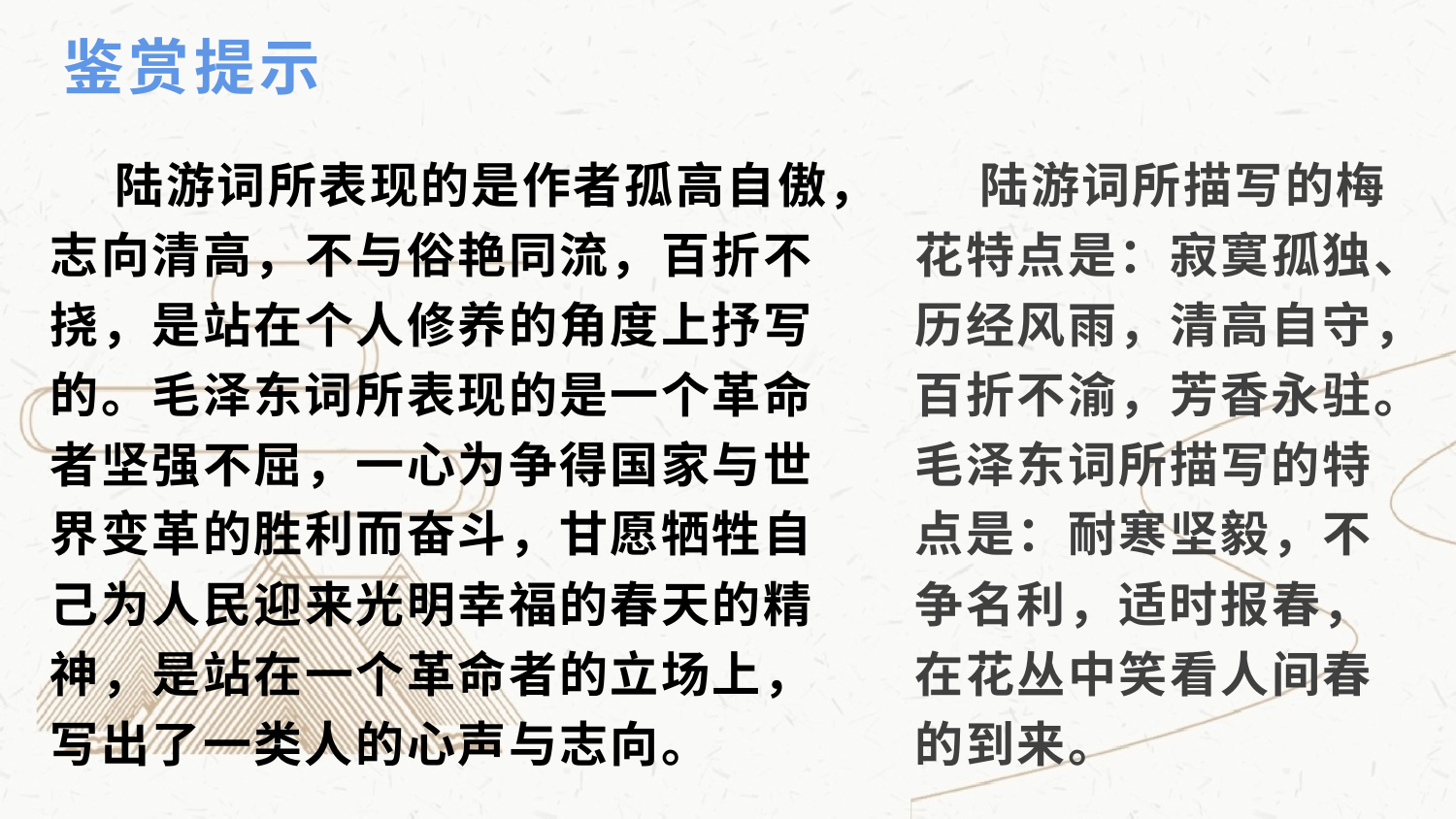

鉴赏提示
    陆游词所描写的梅花特点是：寂寞孤独、历经风雨，清高自守，百折不渝，芳香永驻。毛泽东词所描写的特点是：耐寒坚毅，不争名利，适时报春，在花丛中笑看人间春的到来。
    陆游词所表现的是作者孤高自傲，志向清高，不与俗艳同流，百折不挠，是站在个人修养的角度上抒写的。毛泽东词所表现的是一个革命者坚强不屈，一心为争得国家与世界变革的胜利而奋斗，甘愿牺牲自己为人民迎来光明幸福的春天的精神，是站在一个革命者的立场上，写出了一类人的心声与志向。